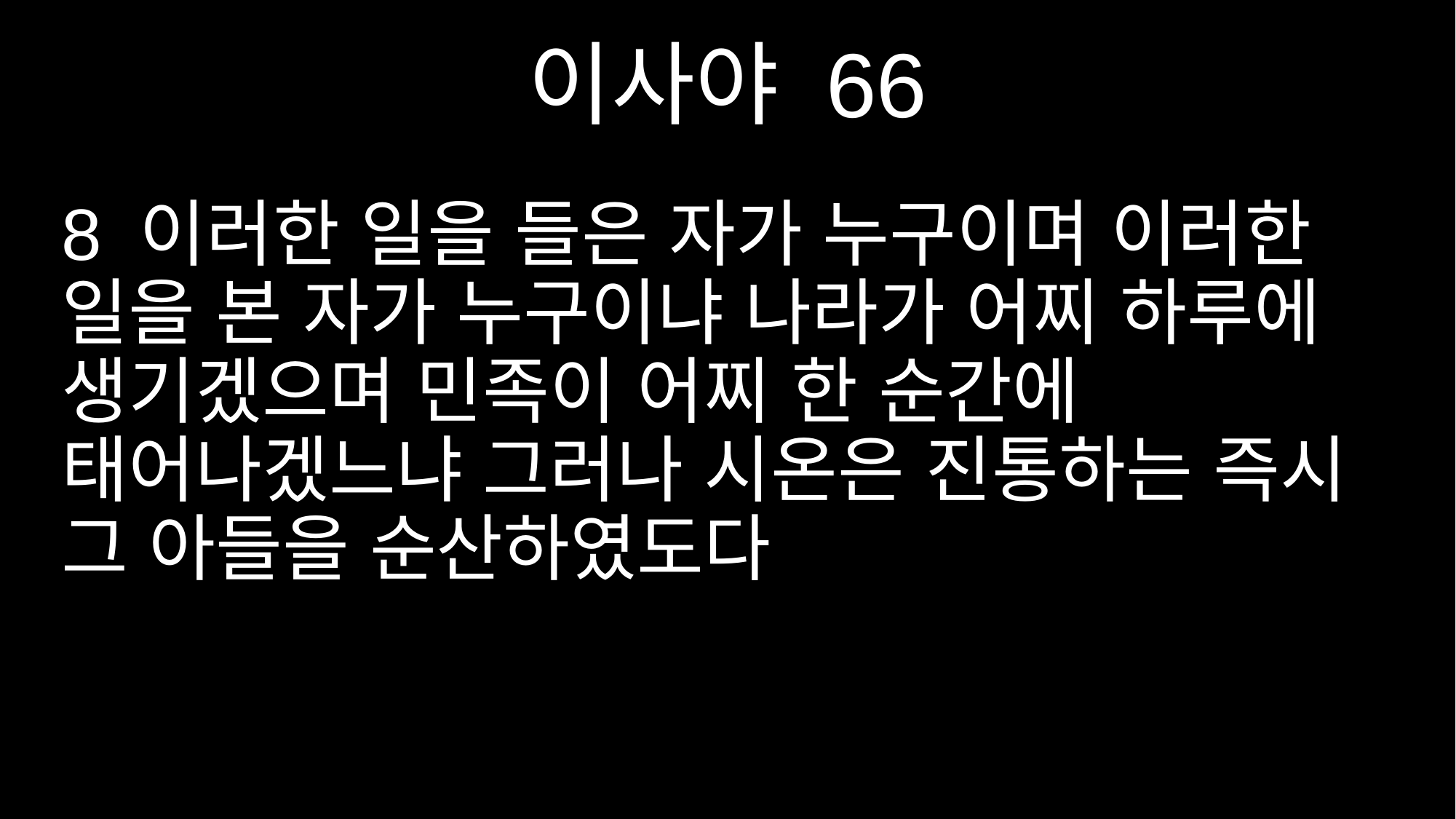

이사야 66
8 이러한 일을 들은 자가 누구이며 이러한 일을 본 자가 누구이냐 나라가 어찌 하루에 생기겠으며 민족이 어찌 한 순간에 태어나겠느냐 그러나 시온은 진통하는 즉시 그 아들을 순산하였도다